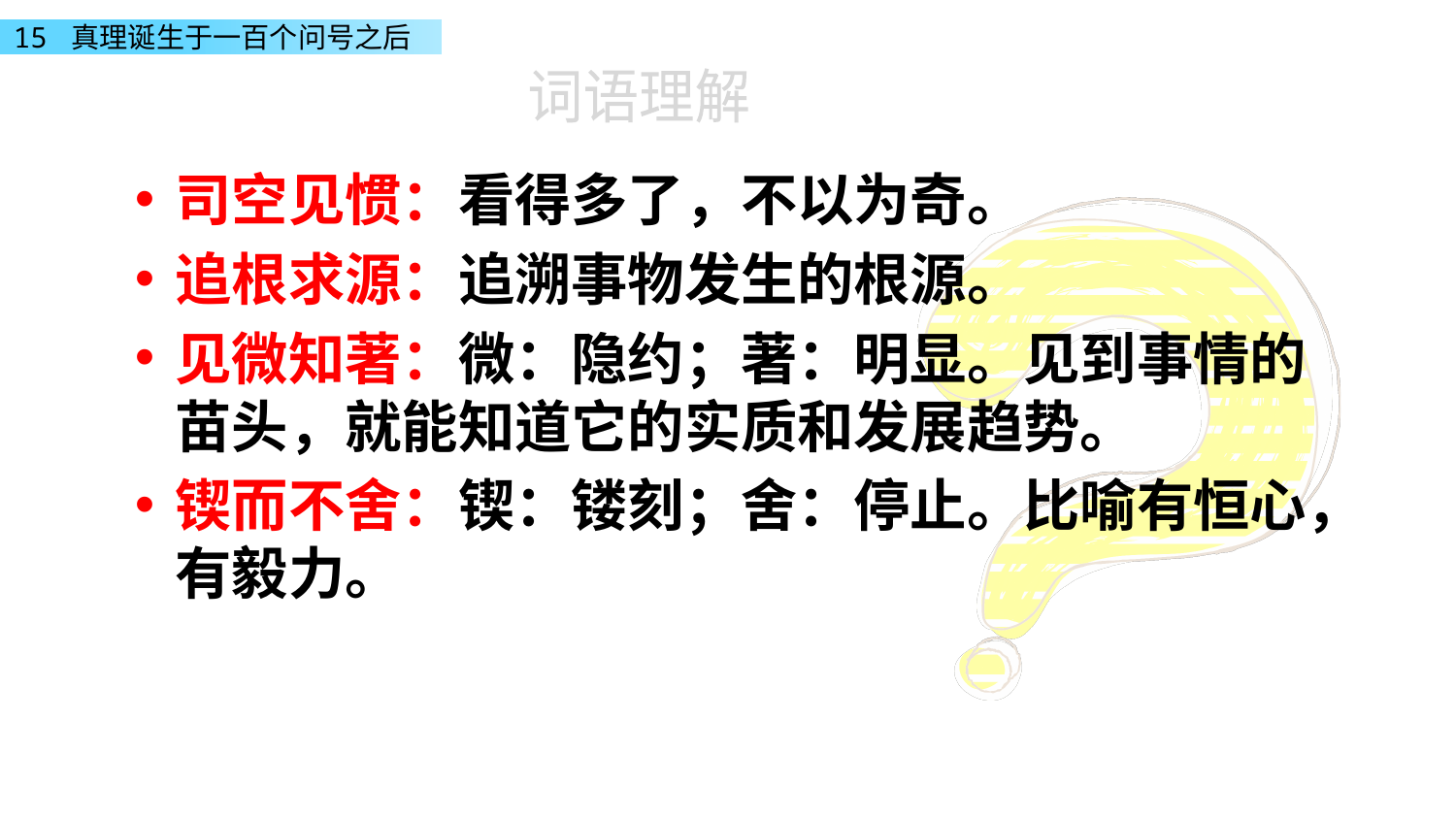

词语理解
司空见惯：看得多了，不以为奇。
追根求源：追溯事物发生的根源。
见微知著：微：隐约；著：明显。见到事情的苗头，就能知道它的实质和发展趋势。
锲而不舍：锲：镂刻；舍：停止。比喻有恒心，有毅力。